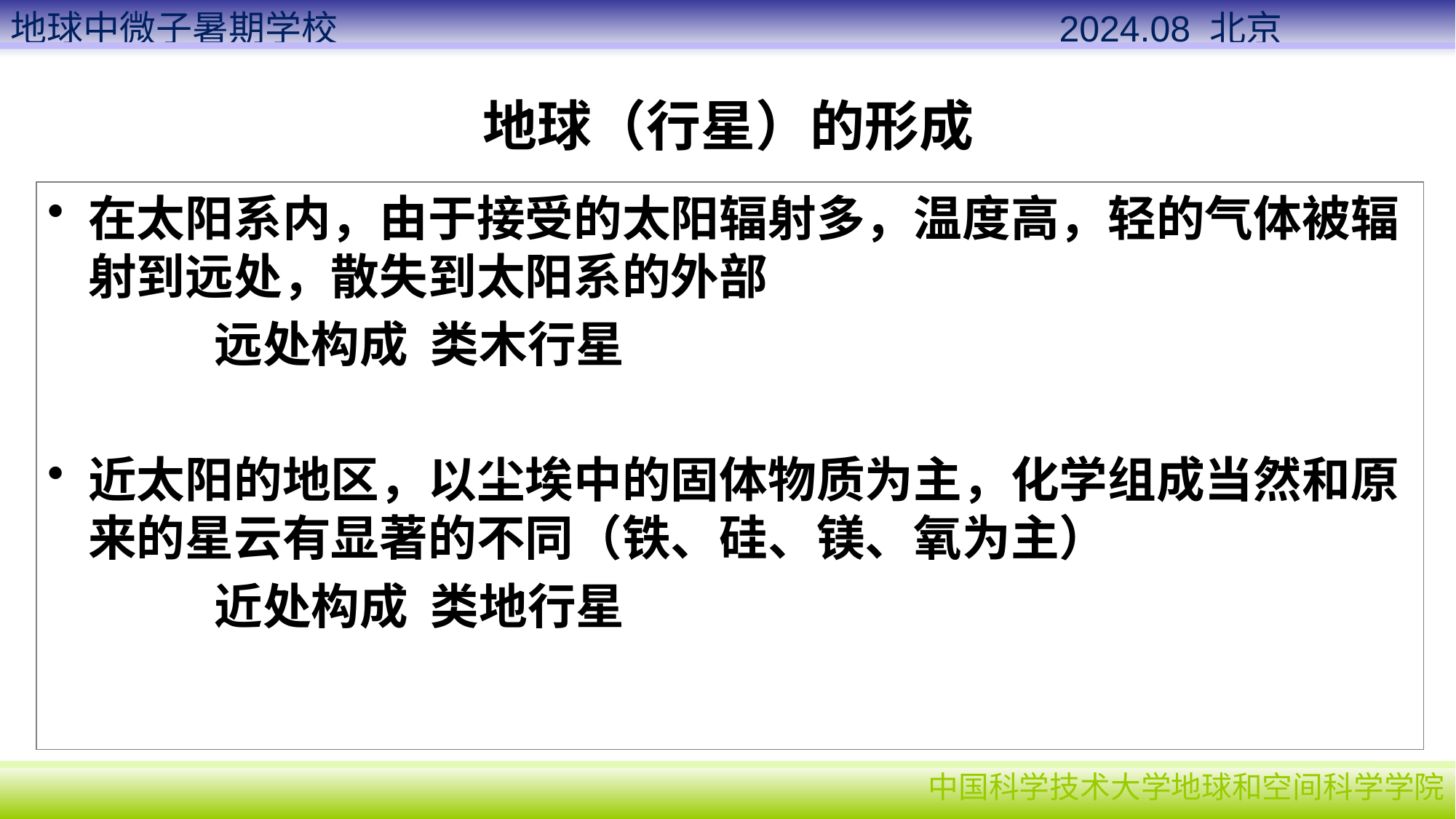

# 地球（行星）的形成
在太阳系内，由于接受的太阳辐射多，温度高，轻的气体被辐射到远处，散失到太阳系的外部
              远处构成  类木行星

近太阳的地区，以尘埃中的固体物质为主，化学组成当然和原来的星云有显著的不同（铁、硅、镁、氧为主）
              近处构成  类地行星